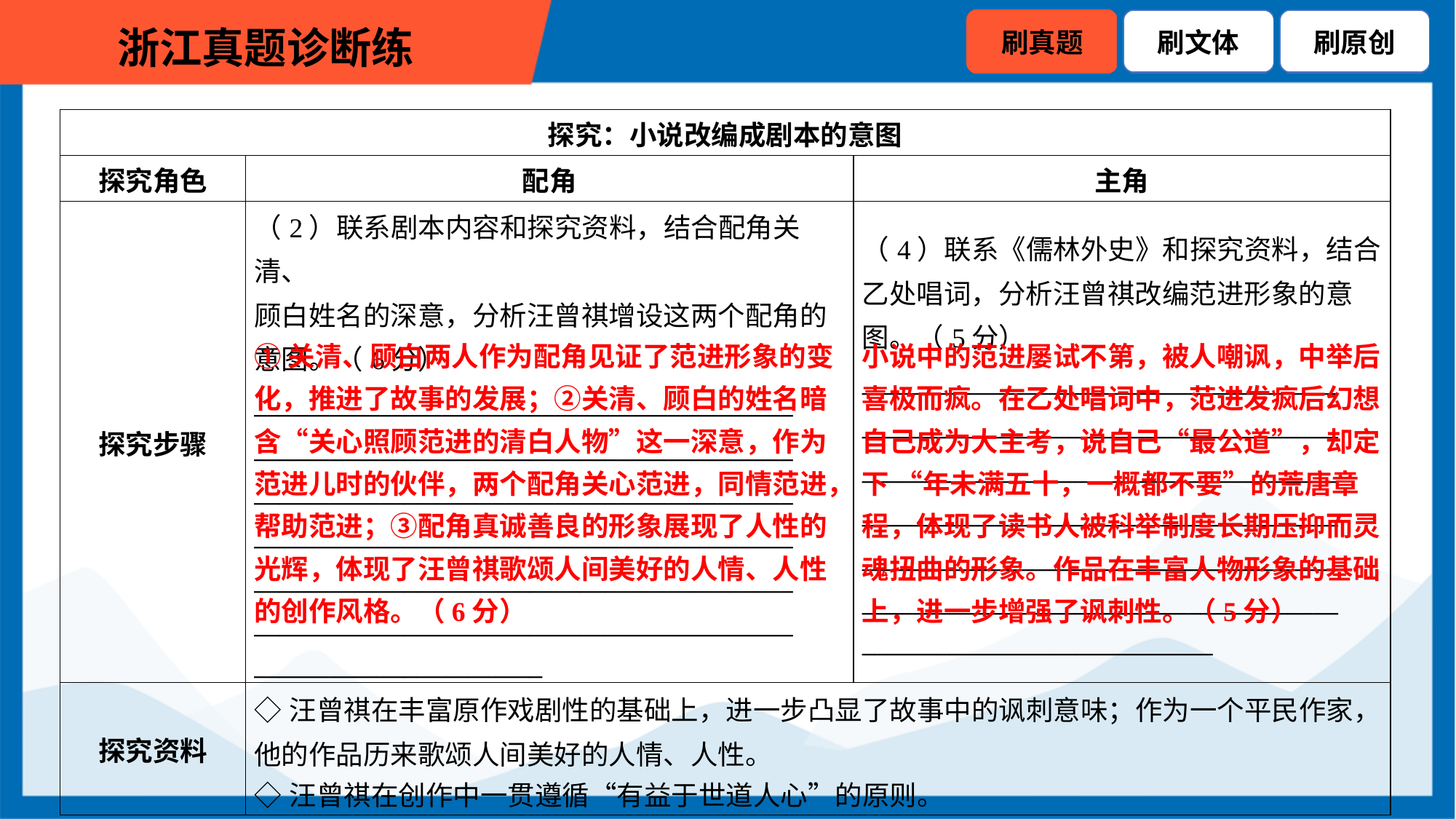

| 探究：小说改编成剧本的意图 |  |  |
| --- | --- | --- |
| 探究角色 | 配角 | 主角 |
| 探究步骤 | （2）联系剧本内容和探究资料，结合配角关清、 顾白姓名的深意，分析汪曾祺增设这两个配角的 意图。（6分） \_\_\_\_\_\_\_\_\_\_\_\_\_\_\_\_\_\_\_\_\_\_\_\_\_\_\_\_\_\_\_\_\_\_\_\_\_\_\_\_\_\_\_ \_\_\_\_\_\_\_\_\_\_\_\_\_\_\_\_\_\_\_\_\_\_\_\_\_\_\_\_\_\_\_\_\_\_\_\_\_\_\_\_\_\_\_ \_\_\_\_\_\_\_\_\_\_\_\_\_\_\_\_\_\_\_\_\_\_\_\_\_\_\_\_\_\_\_\_\_\_\_\_\_\_\_\_\_\_\_ \_\_\_\_\_\_\_\_\_\_\_\_\_\_\_\_\_\_\_\_\_\_\_\_\_\_\_\_\_\_\_\_\_\_\_\_\_\_\_\_\_\_\_ \_\_\_\_\_\_\_\_\_\_\_\_\_\_\_\_\_\_\_\_\_\_\_\_\_\_\_\_\_\_\_\_\_\_\_\_\_\_\_\_\_\_\_ \_\_\_\_\_\_\_\_\_\_\_\_\_\_\_\_\_\_\_\_\_\_\_\_\_\_\_\_\_\_\_\_\_\_\_\_\_\_\_\_\_\_\_ \_\_\_\_\_\_\_\_\_\_\_\_\_\_\_\_\_\_\_\_\_\_\_ | （4）联系《儒林外史》和探究资料，结合 乙处唱词，分析汪曾祺改编范进形象的意 图。（5分） \_\_\_\_\_\_\_\_\_\_\_\_\_\_\_\_\_\_\_\_\_\_\_\_\_\_\_\_\_\_\_\_\_\_\_\_\_\_ \_\_\_\_\_\_\_\_\_\_\_\_\_\_\_\_\_\_\_\_\_\_\_\_\_\_\_\_\_\_\_\_\_\_\_\_\_\_ \_\_\_\_\_\_\_\_\_\_\_\_\_\_\_\_\_\_\_\_\_\_\_\_\_\_\_\_\_\_\_\_\_\_\_\_\_\_ \_\_\_\_\_\_\_\_\_\_\_\_\_\_\_\_\_\_\_\_\_\_\_\_\_\_\_\_\_\_\_\_\_\_\_\_\_\_ \_\_\_\_\_\_\_\_\_\_\_\_\_\_\_\_\_\_\_\_\_\_\_\_\_\_\_\_\_\_\_\_\_\_\_\_\_\_ \_\_\_\_\_\_\_\_\_\_\_\_\_\_\_\_\_\_\_\_\_\_\_\_\_\_\_\_\_\_\_\_\_\_\_\_\_\_ \_\_\_\_\_\_\_\_\_\_\_\_\_\_\_\_\_\_\_\_\_\_\_\_\_\_\_\_ |
| 探究资料 | ◇汪曾祺在丰富原作戏剧性的基础上，进一步凸显了故事中的讽刺意味；作为一个平民作家， 他的作品历来歌颂人间美好的人情、人性。 ◇汪曾祺在创作中一贯遵循“有益于世道人心”的原则。 |  |
①关清、顾白两人作为配角见证了范进形象的变化，推进了故事的发展；②关清、顾白的姓名暗含“关心照顾范进的清白人物”这一深意，作为范进儿时的伙伴，两个配角关心范进，同情范进，帮助范进；③配角真诚善良的形象展现了人性的光辉，体现了汪曾祺歌颂人间美好的人情、人性的创作风格。（6分）
小说中的范进屡试不第，被人嘲讽，中举后喜极而疯。在乙处唱词中，范进发疯后幻想自己成为大主考，说自己“最公道”，却定下 “年未满五十，一概都不要”的荒唐章程，体现了读书人被科举制度长期压抑而灵魂扭曲的形象。作品在丰富人物形象的基础上，进一步增强了讽刺性。（5分）